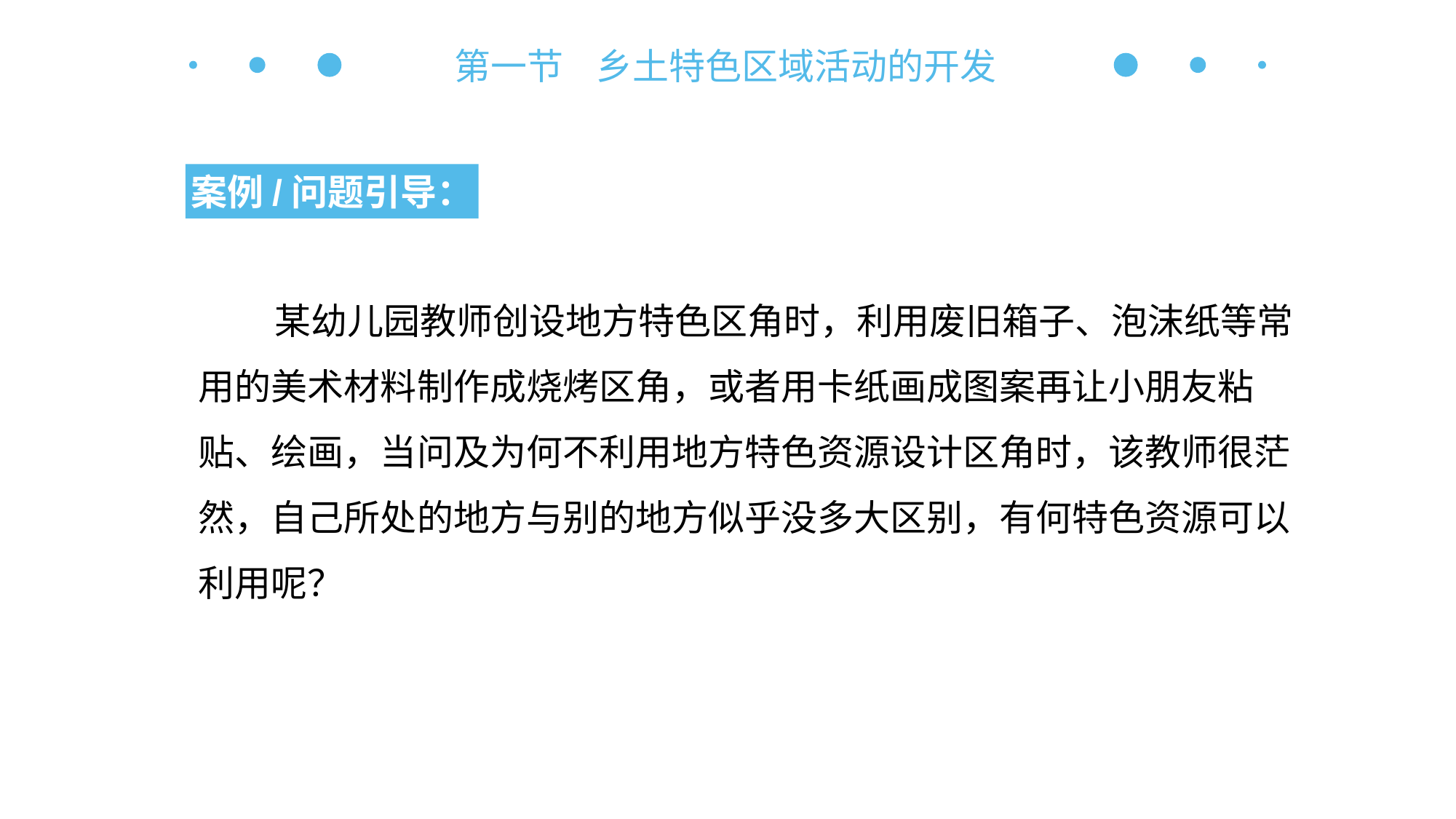

第一节    乡土特色区域活动的开发

案例/问题引导：
某幼儿园教师创设地方特色区角时，利用废旧箱子、泡沫纸等常用的美术材料制作成烧烤区角，或者用卡纸画成图案再让小朋友粘贴、绘画，当问及为何不利用地方特色资源设计区角时，该教师很茫然，自己所处的地方与别的地方似乎没多大区别，有何特色资源可以利用呢？